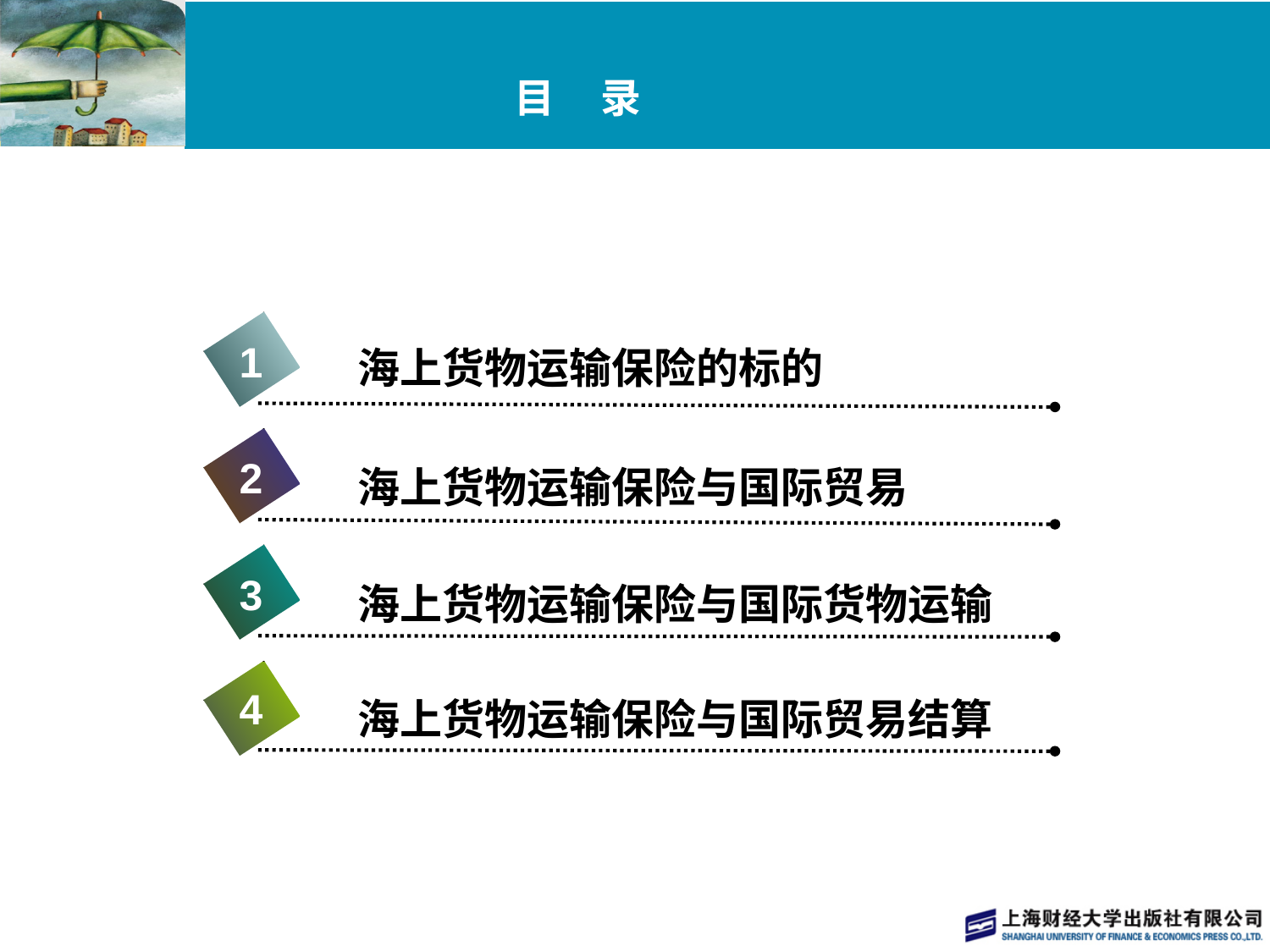

# 目     录

1
海上货物运输保险的标的

2
海上货物运输保险与国际贸易

3
海上货物运输保险与国际货物运输

4
海上货物运输保险与国际贸易结算